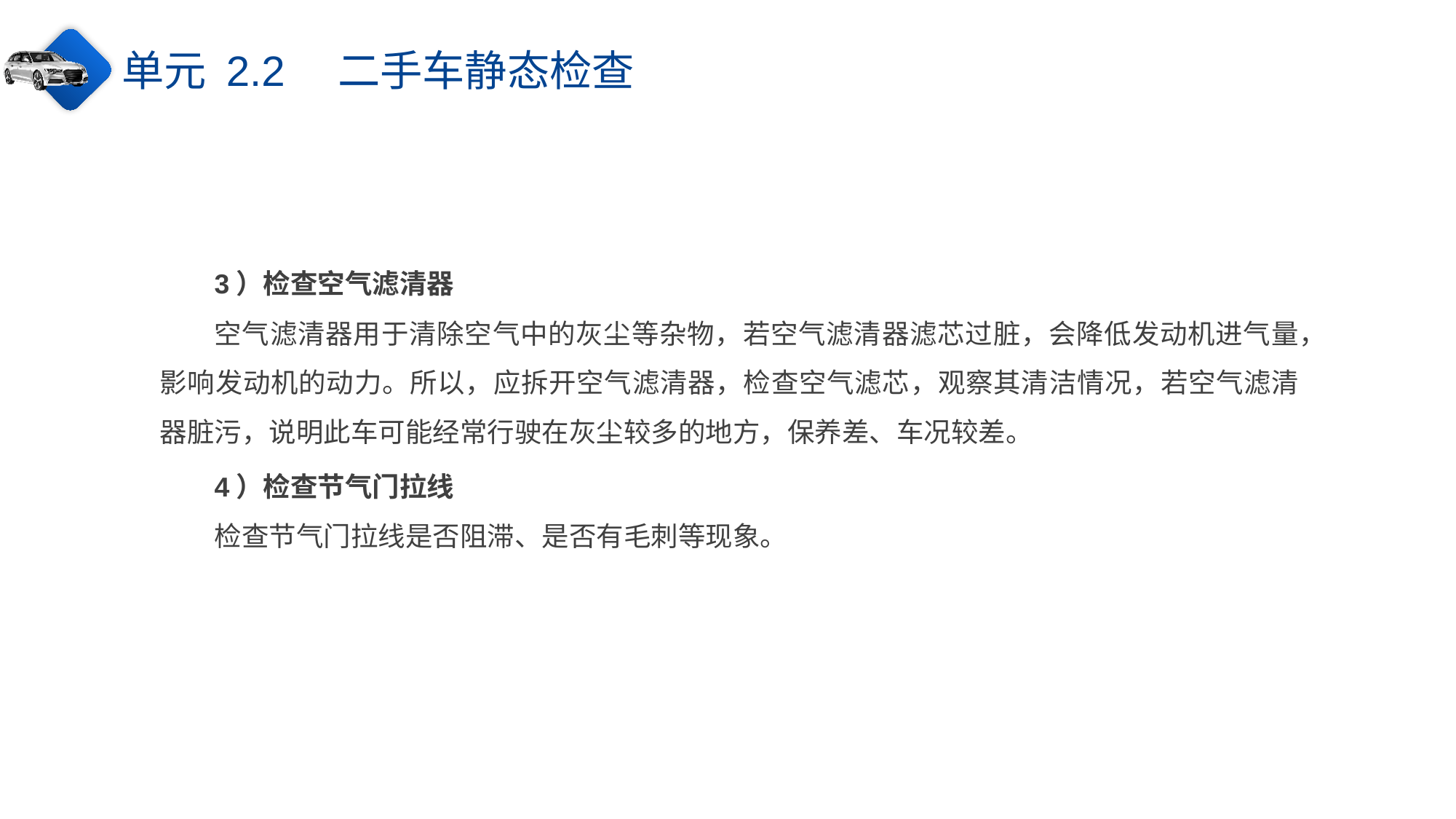

单元 2.2　二手车静态检查
3）检查空气滤清器
空气滤清器用于清除空气中的灰尘等杂物，若空气滤清器滤芯过脏，会降低发动机进气量，影响发动机的动力。所以，应拆开空气滤清器，检查空气滤芯，观察其清洁情况，若空气滤清器脏污，说明此车可能经常行驶在灰尘较多的地方，保养差、车况较差。
4）检查节气门拉线
检查节气门拉线是否阻滞、是否有毛刺等现象。